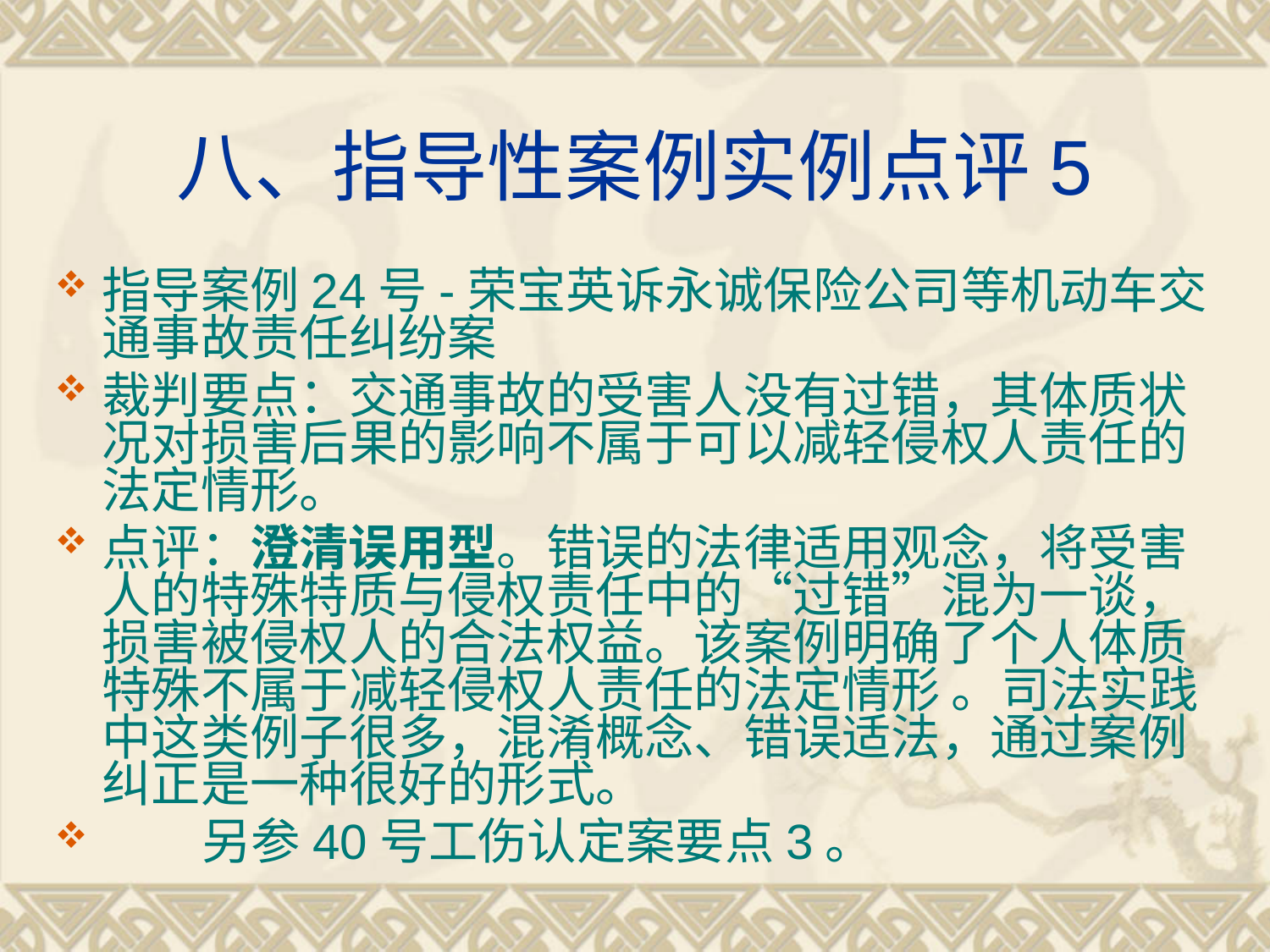

# 八、指导性案例实例点评5
指导案例24号-荣宝英诉永诚保险公司等机动车交通事故责任纠纷案
裁判要点：交通事故的受害人没有过错，其体质状况对损害后果的影响不属于可以减轻侵权人责任的法定情形。
点评：澄清误用型。错误的法律适用观念，将受害人的特殊特质与侵权责任中的“过错”混为一谈，损害被侵权人的合法权益。该案例明确了个人体质特殊不属于减轻侵权人责任的法定情形 。司法实践中这类例子很多，混淆概念、错误适法，通过案例纠正是一种很好的形式。
        另参40号工伤认定案要点3。